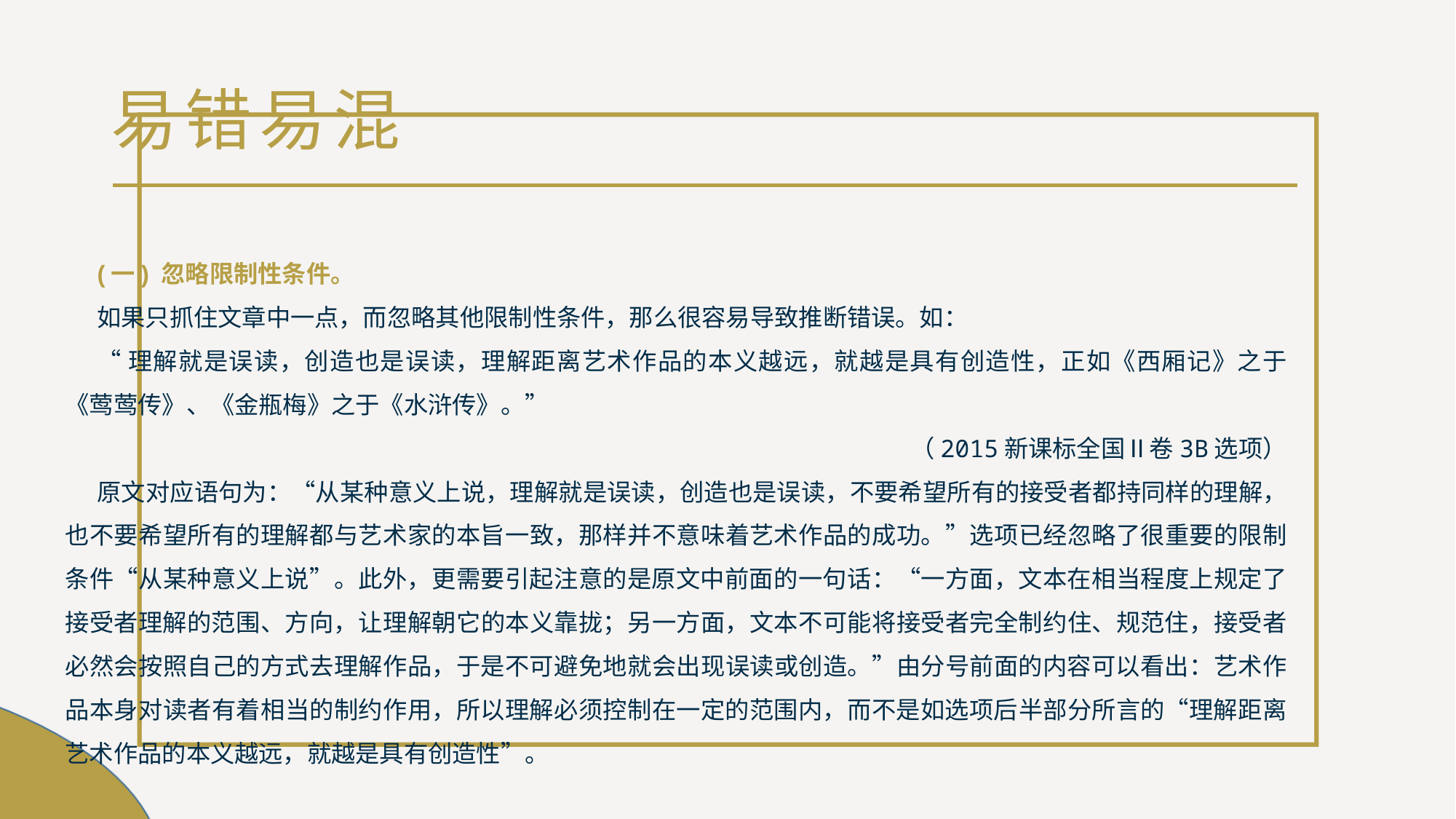

# 易错易混
(一) 忽略限制性条件。
如果只抓住文章中一点，而忽略其他限制性条件，那么很容易导致推断错误。如：
“理解就是误读，创造也是误读，理解距离艺术作品的本义越远，就越是具有创造性，正如《西厢记》之于《莺莺传》、《金瓶梅》之于《水浒传》。”
（2015新课标全国Ⅱ卷3B选项）
原文对应语句为：“从某种意义上说，理解就是误读，创造也是误读，不要希望所有的接受者都持同样的理解，也不要希望所有的理解都与艺术家的本旨一致，那样并不意味着艺术作品的成功。”选项已经忽略了很重要的限制条件“从某种意义上说”。此外，更需要引起注意的是原文中前面的一句话：“一方面，文本在相当程度上规定了接受者理解的范围、方向，让理解朝它的本义靠拢；另一方面，文本不可能将接受者完全制约住、规范住，接受者必然会按照自己的方式去理解作品，于是不可避免地就会出现误读或创造。”由分号前面的内容可以看出：艺术作品本身对读者有着相当的制约作用，所以理解必须控制在一定的范围内，而不是如选项后半部分所言的“理解距离艺术作品的本义越远，就越是具有创造性”。